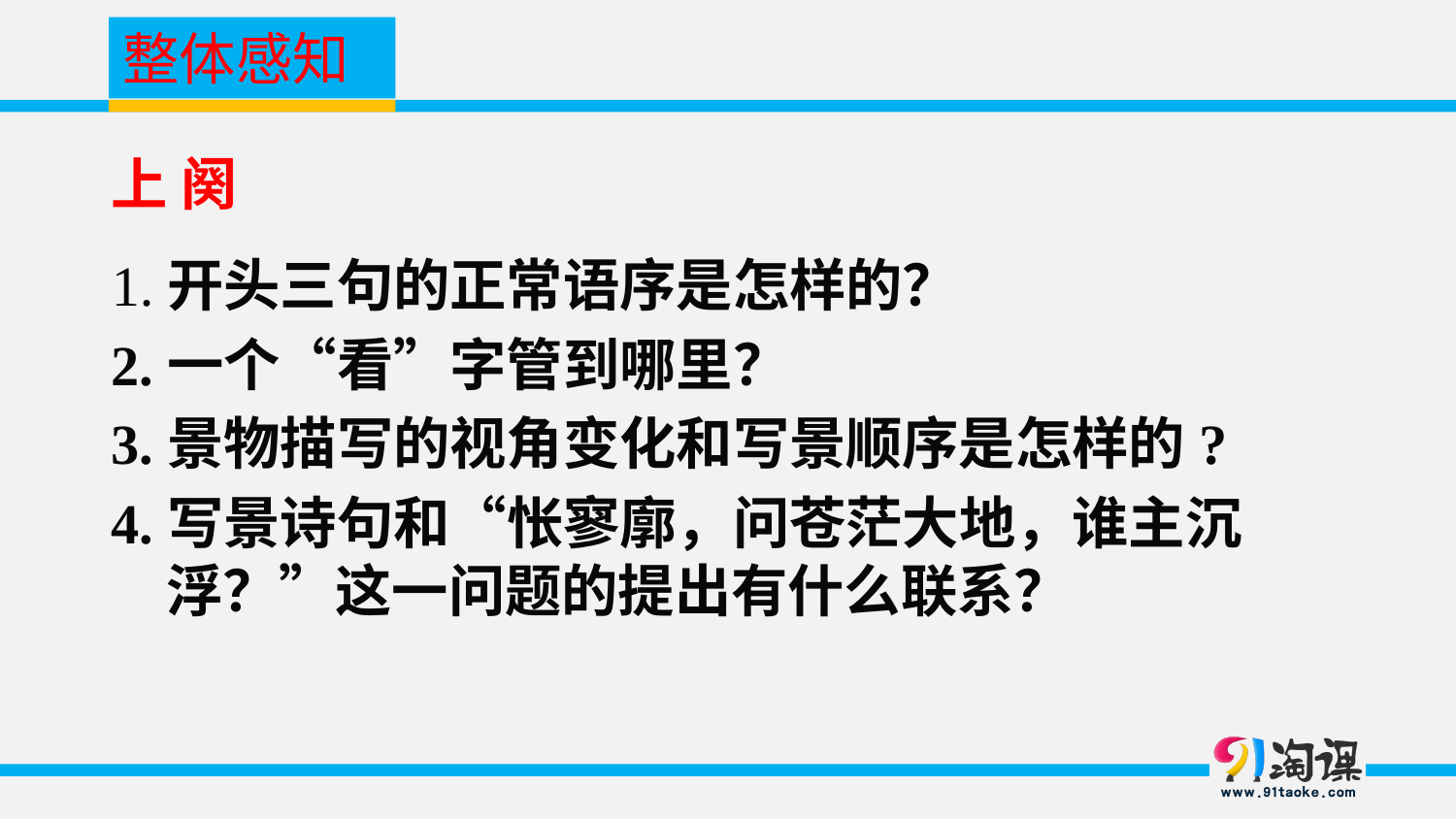

整体感知
上 阕
1.开头三句的正常语序是怎样的？
2.一个“看”字管到哪里？
3.景物描写的视角变化和写景顺序是怎样的?
4.写景诗句和“怅寥廓，问苍茫大地，谁主沉浮？”这一问题的提出有什么联系？